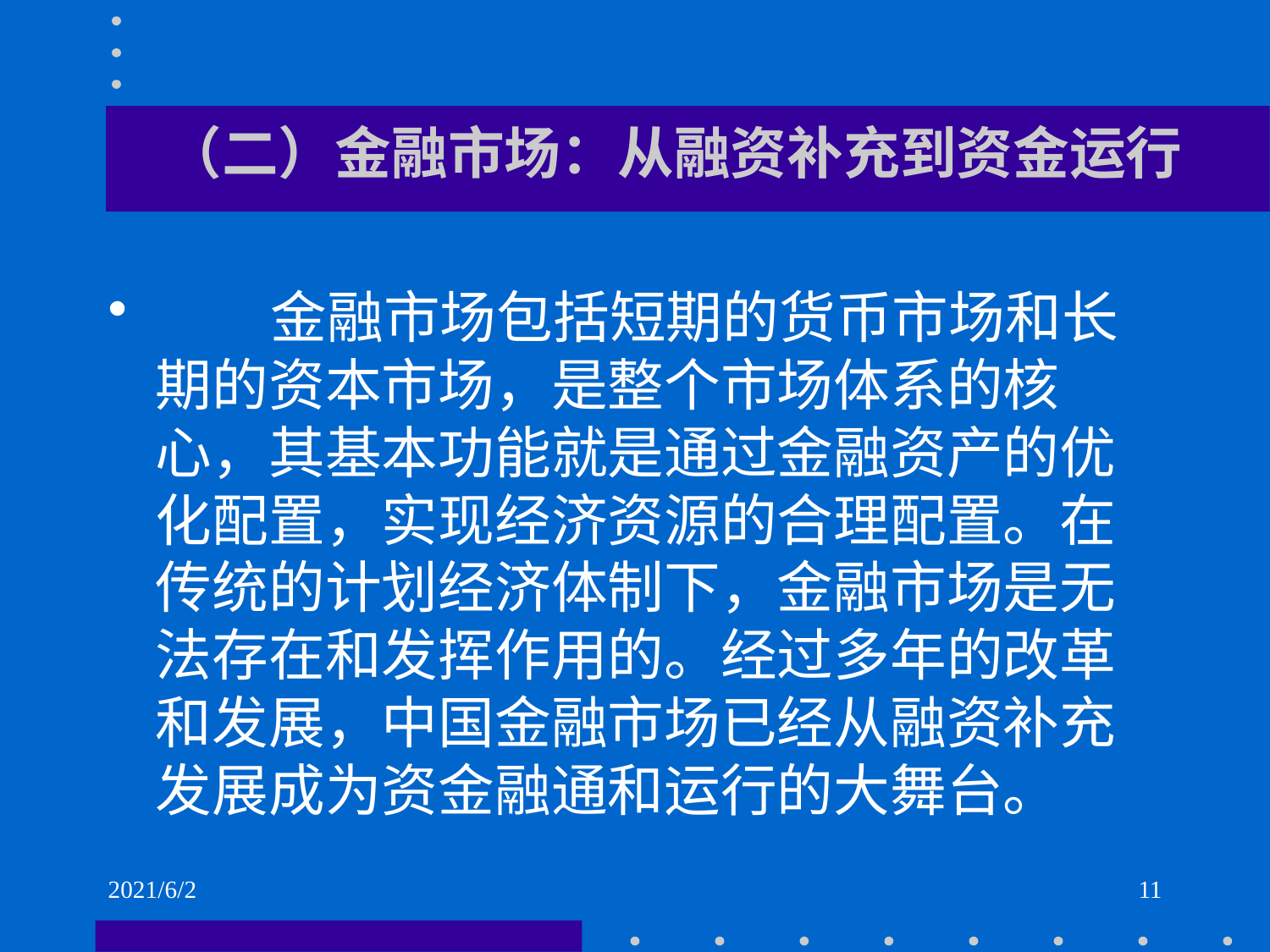

# （二）金融市场：从融资补充到资金运行
        金融市场包括短期的货币市场和长期的资本市场，是整个市场体系的核心，其基本功能就是通过金融资产的优化配置，实现经济资源的合理配置。在传统的计划经济体制下，金融市场是无法存在和发挥作用的。经过多年的改革和发展，中国金融市场已经从融资补充发展成为资金融通和运行的大舞台。
2021/6/2
11